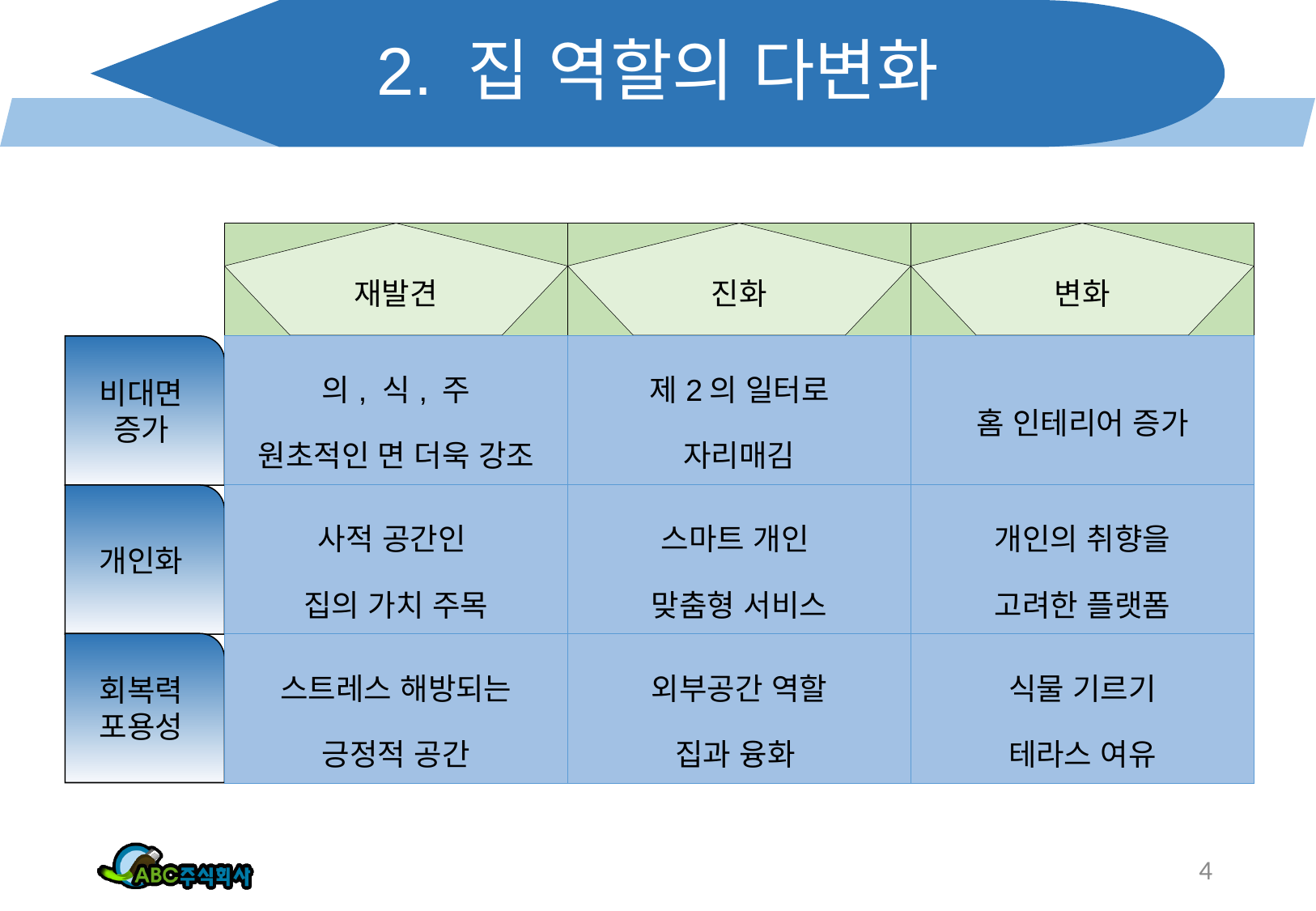

# 2. 집 역할의 다변화
재발견
진화
변화

| 의, 식, 주 원초적인 면 더욱 강조 | 제2의 일터로 자리매김 | 홈 인테리어 증가 |
| --- | --- | --- |
| 사적 공간인 집의 가치 주목 | 스마트 개인 맞춤형 서비스 | 개인의 취향을 고려한 플랫폼 |
| 스트레스 해방되는 긍정적 공간 | 외부공간 역할 집과 융화 | 식물 기르기 테라스 여유 |
비대면
증가
개인화
회복력
포용성
4